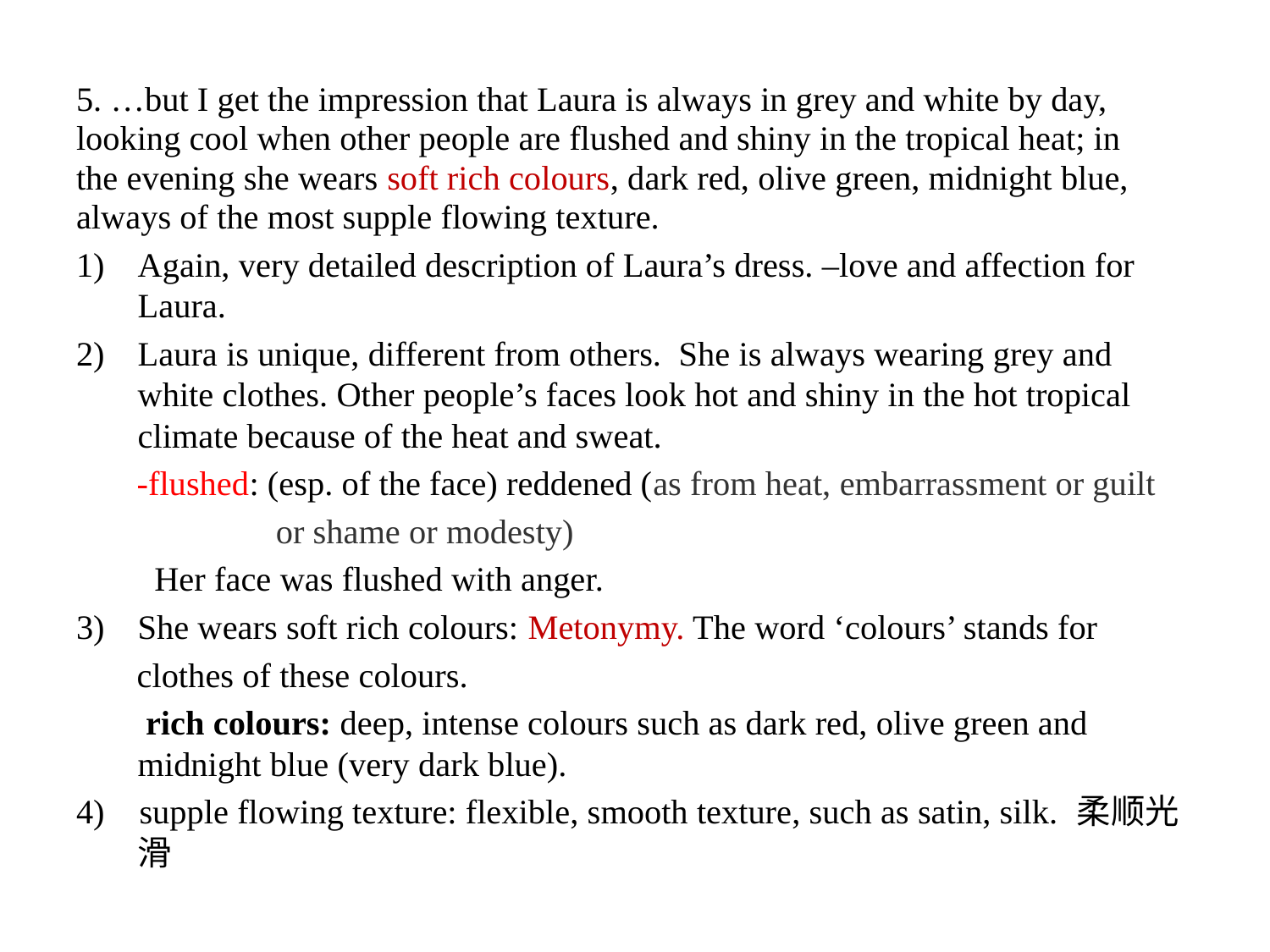

5. …but I get the impression that Laura is always in grey and white by day,
looking cool when other people are flushed and shiny in the tropical heat; in
the evening she wears soft rich colours, dark red, olive green, midnight blue,
always of the most supple flowing texture.
Again, very detailed description of Laura’s dress. –love and affection for Laura.
Laura is unique, different from others.  She is always wearing grey and white clothes. Other people’s faces look hot and shiny in the hot tropical climate because of the heat and sweat.
       -flushed: (esp. of the face) reddened (as from heat, embarrassment or guilt
                       or shame or modesty)
         Her face was flushed with anger.
She wears soft rich colours: Metonymy. The word ‘colours’ stands for
       clothes of these colours.
        rich colours: deep, intense colours such as dark red, olive green and midnight blue (very dark blue).
4)    supple flowing texture: flexible, smooth texture, such as satin, silk. 柔顺光滑